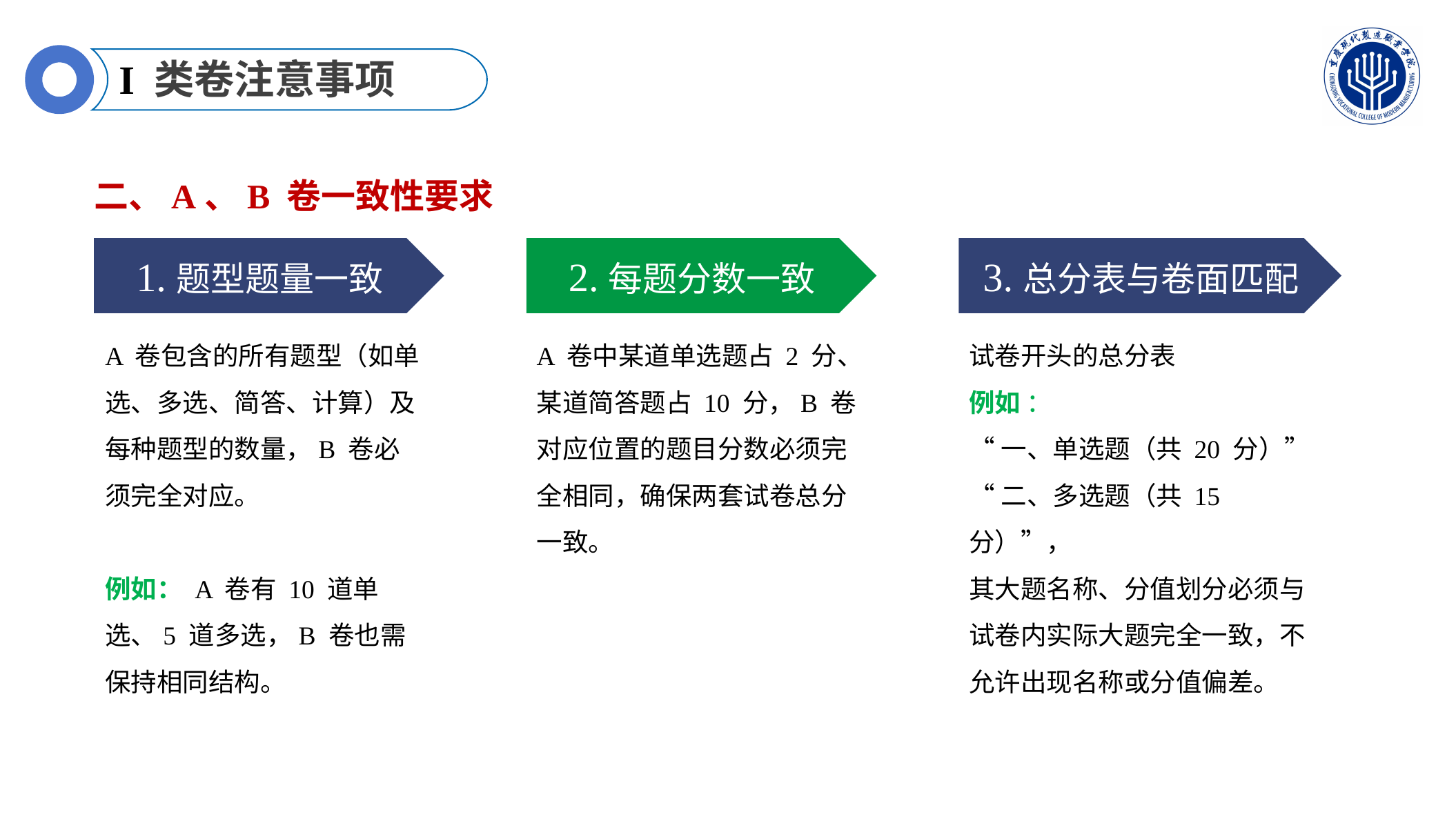

I 类卷注意事项
二、A、B 卷一致性要求
1.题型题量一致
A 卷包含的所有题型（如单选、多选、简答、计算）及每种题型的数量，B 卷必须完全对应。

例如： A 卷有 10 道单选、5 道多选，B 卷也需保持相同结构。
2.每题分数一致
A 卷中某道单选题占 2 分、某道简答题占 10 分，B 卷对应位置的题目分数必须完全相同，确保两套试卷总分一致。
3.总分表与卷面匹配
试卷开头的总分表
例如 ：
“一、单选题（共 20 分）”
“二、多选题（共 15 分）”，
其大题名称、分值划分必须与试卷内实际大题完全一致，不允许出现名称或分值偏差。